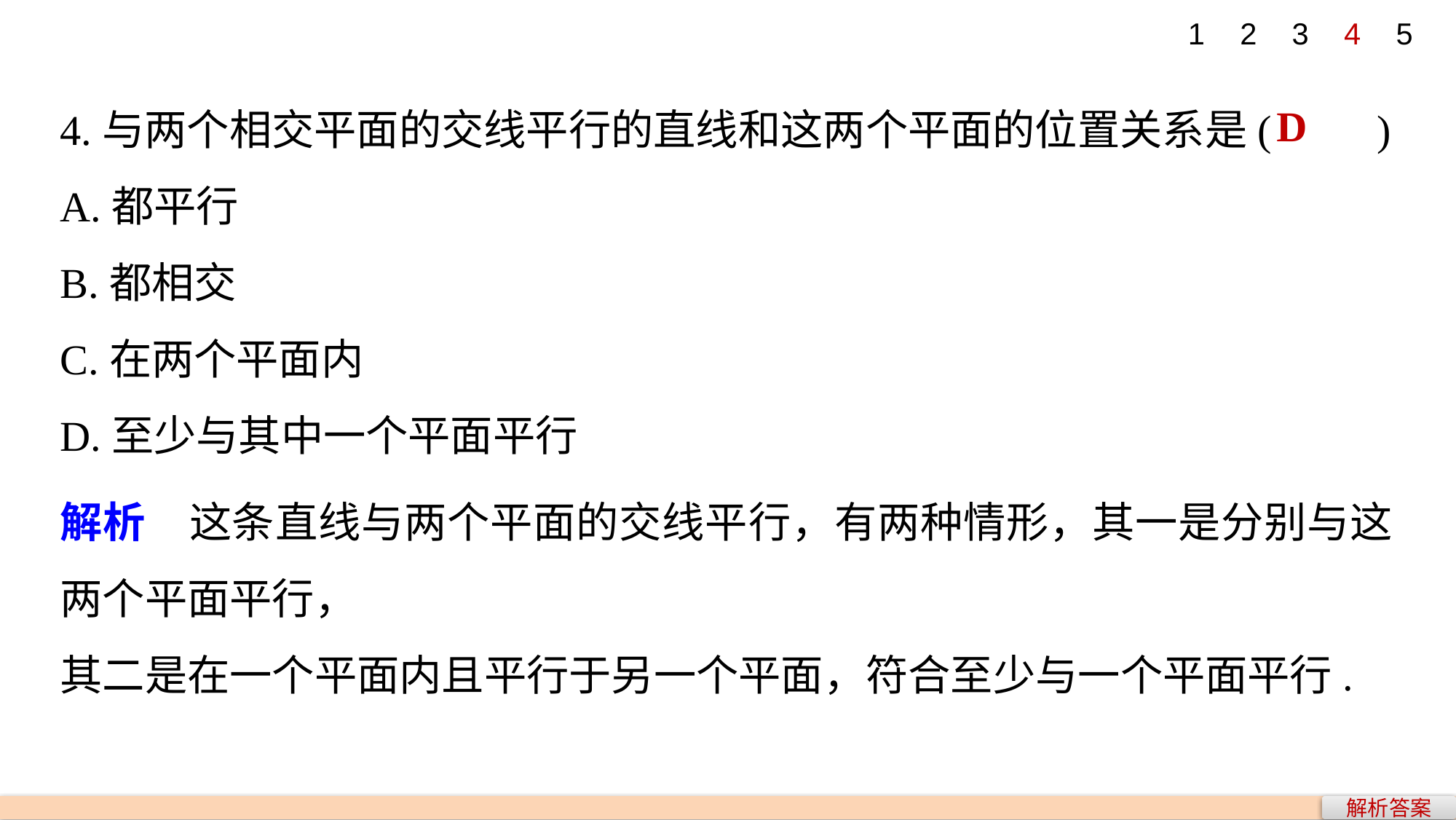

1
2
3
4
5
4.与两个相交平面的交线平行的直线和这两个平面的位置关系是(　　)
A.都平行
B.都相交
C.在两个平面内
D.至少与其中一个平面平行
D
解析　这条直线与两个平面的交线平行，有两种情形，其一是分别与这两个平面平行，
其二是在一个平面内且平行于另一个平面，符合至少与一个平面平行.
解析答案